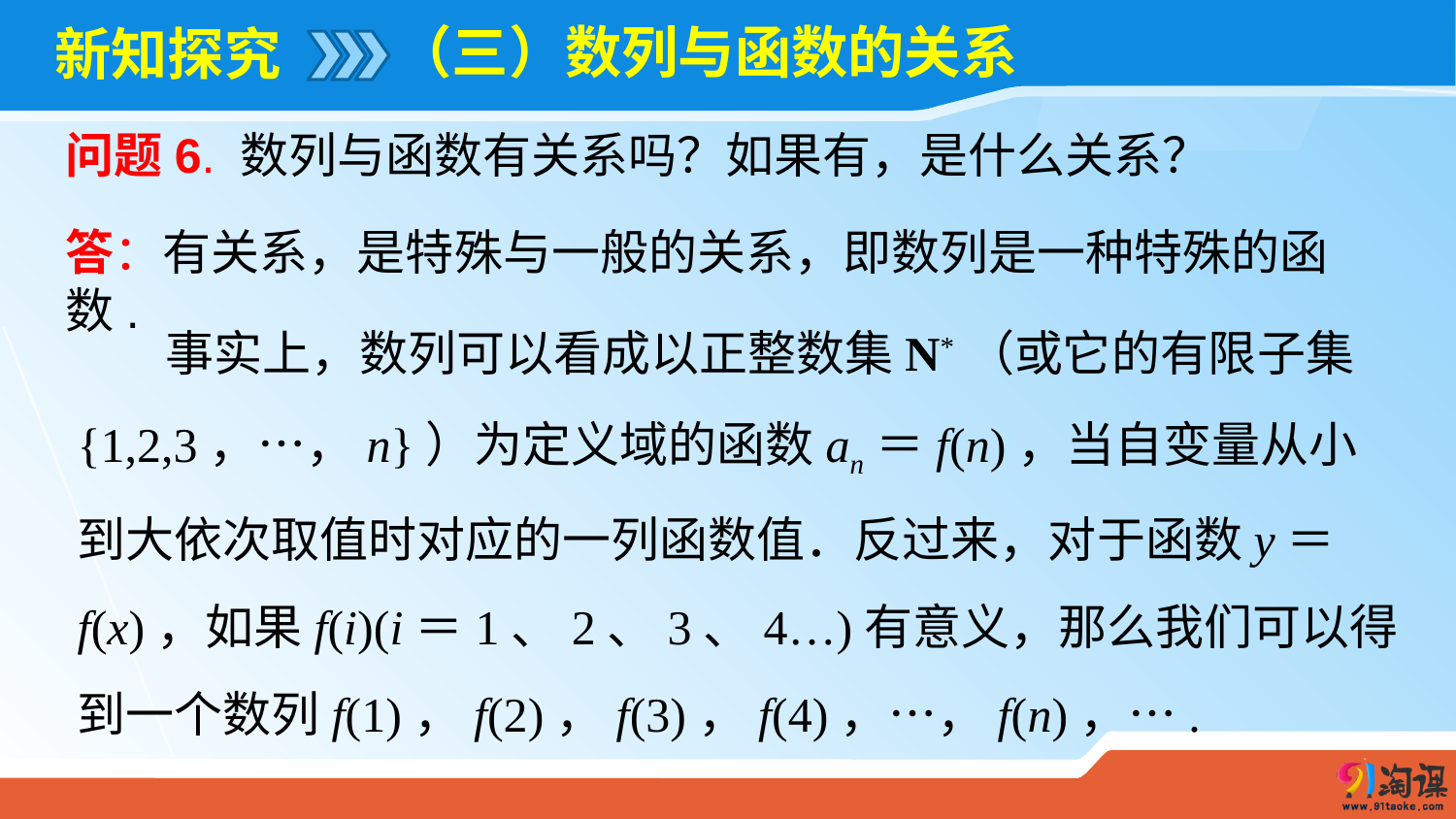

（三）数列与函数的关系
# 新知探究
问题6. 数列与函数有关系吗？如果有，是什么关系？
答：有关系，是特殊与一般的关系，即数列是一种特殊的函数.

       事实上，数列可以看成以正整数集N*（或它的有限子集{1,2,3，…，n}）为定义域的函数an＝f(n)，当自变量从小到大依次取值时对应的一列函数值．反过来，对于函数y＝f(x)，如果f(i)(i＝1、2、3、4…)有意义，那么我们可以得到一个数列f(1)，f(2)，f(3)，f(4)，…，f(n)，….